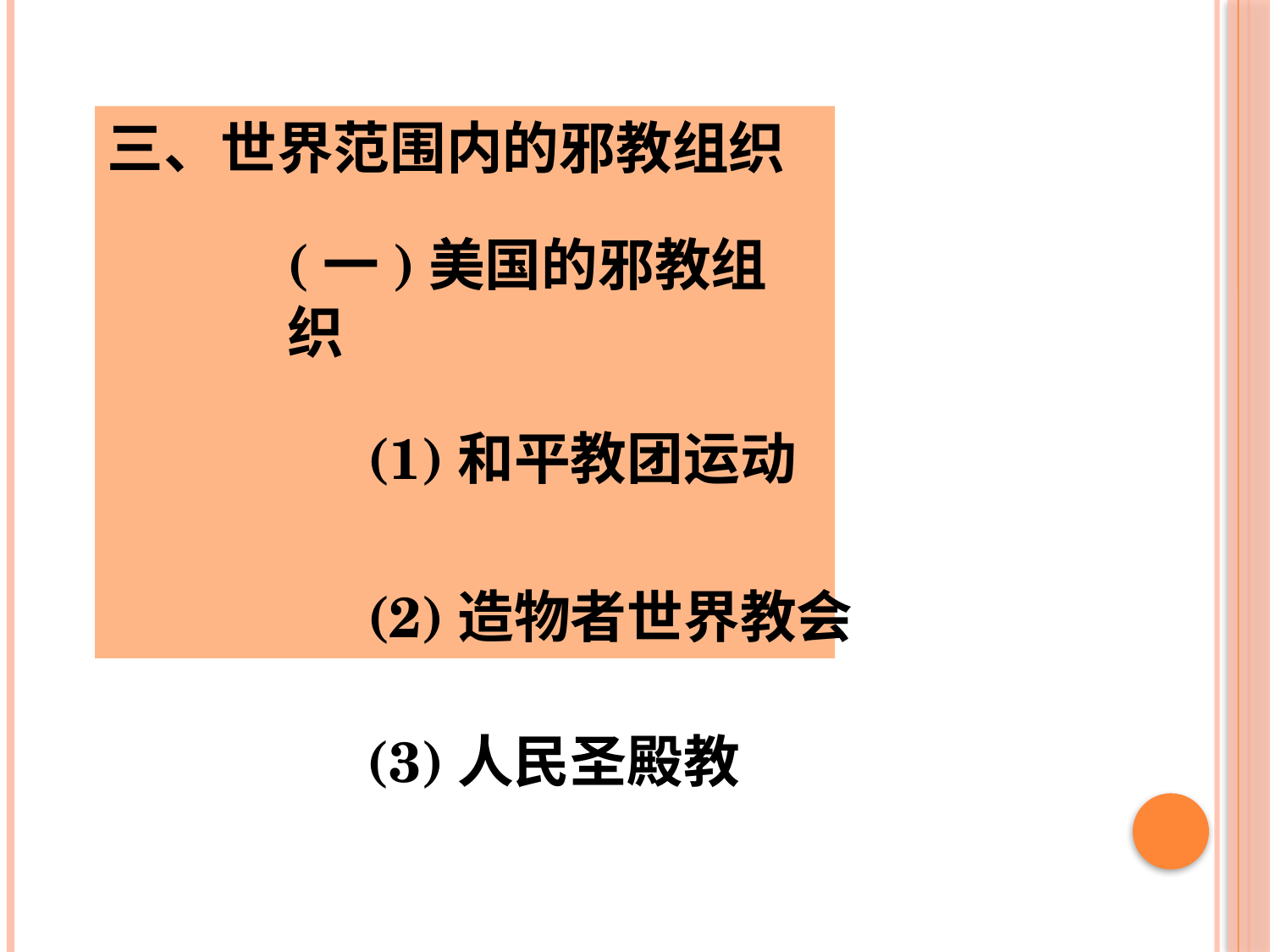

三、世界范围内的邪教组织
(一)美国的邪教组织
(1)和平教团运动
(2)造物者世界教会
(3)人民圣殿教